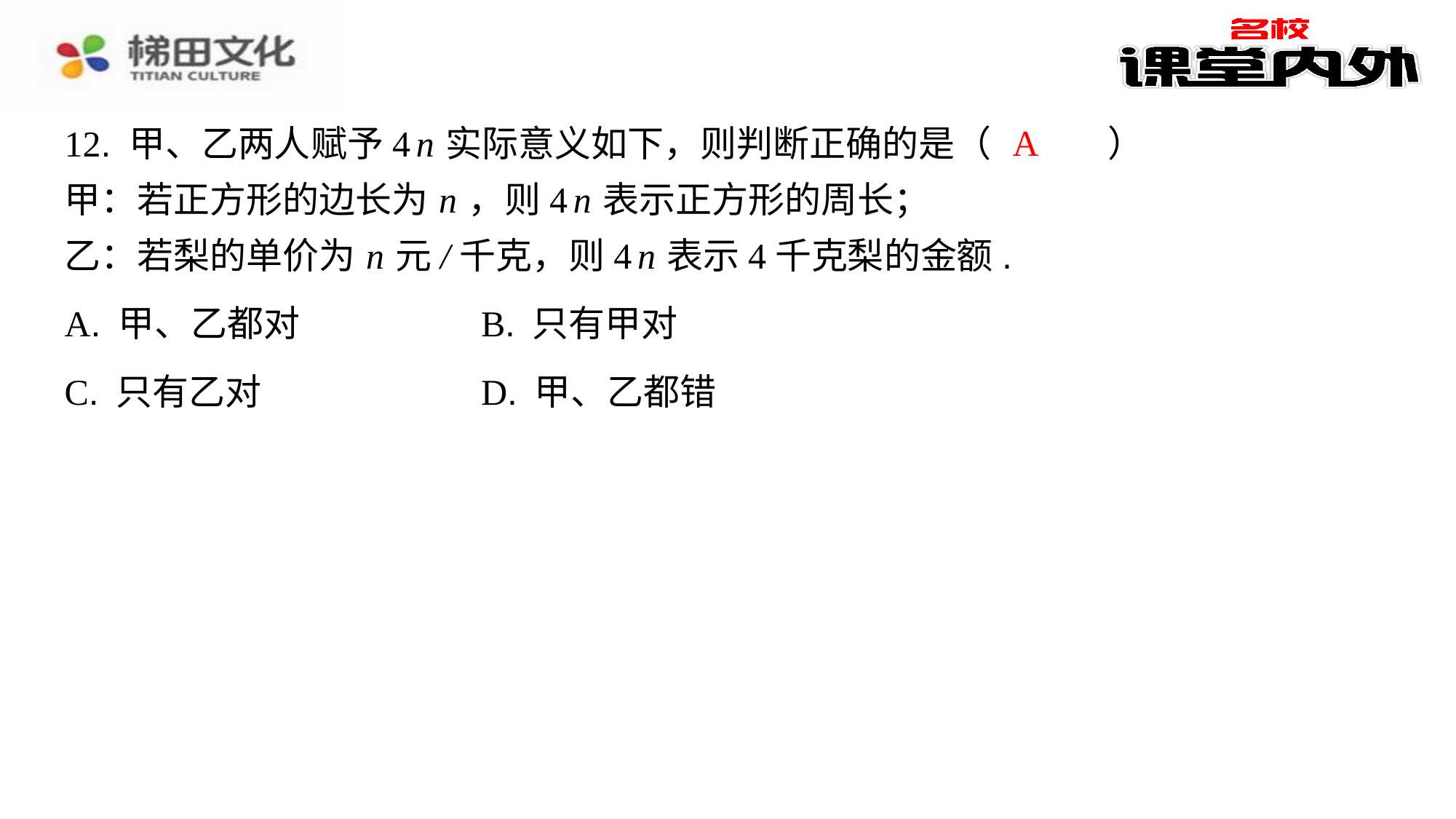

A
12. 甲、乙两人赋予4 n 实际意义如下，则判断正确的是（　A　）
甲：若正方形的边长为 n ，则4 n 表示正方形的周长；
乙：若梨的单价为 n 元/千克，则4 n 表示4千克梨的金额.
| A. 甲、乙都对 | B. 只有甲对 |
| --- | --- |
| C. 只有乙对 | D. 甲、乙都错 |